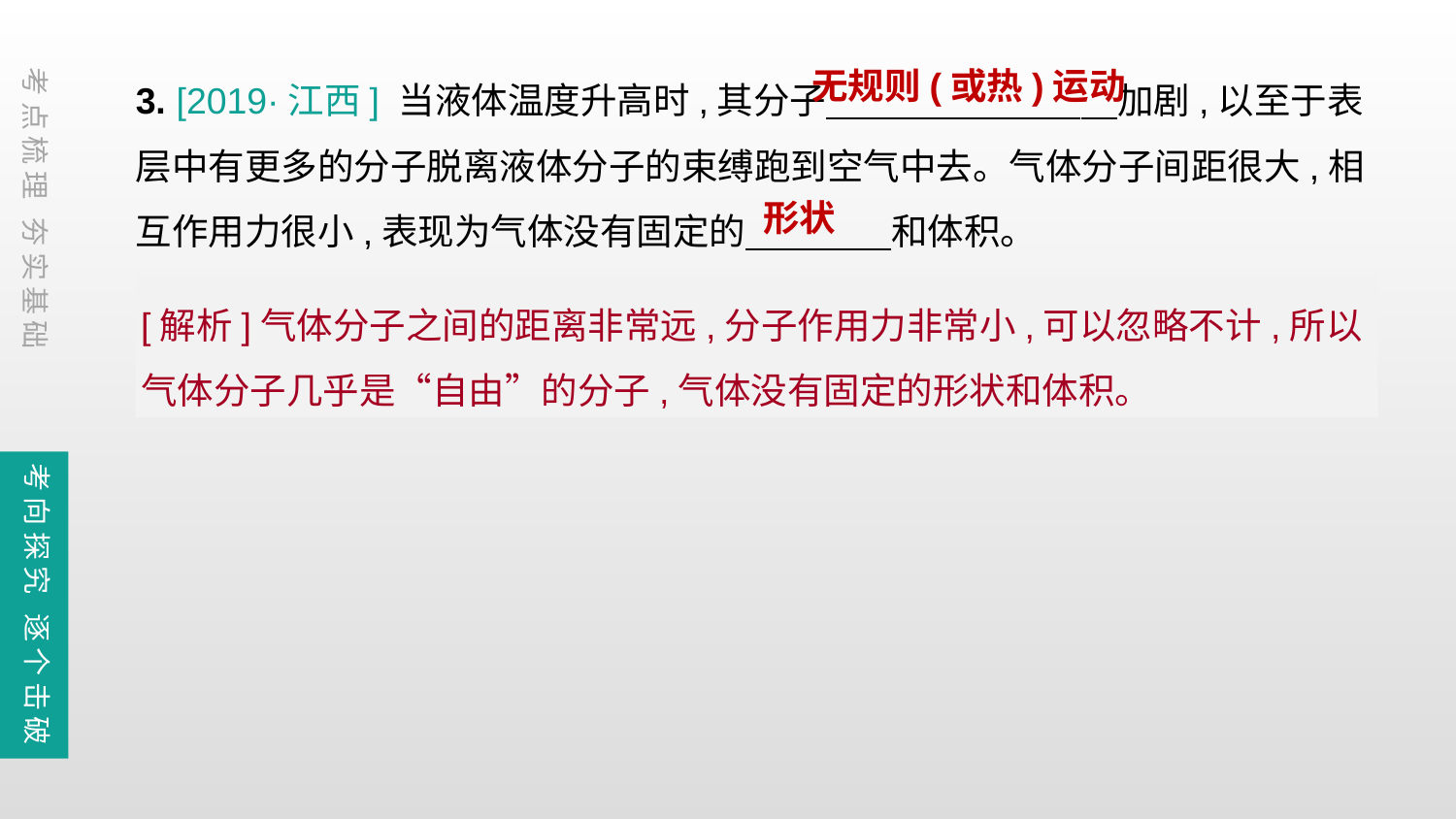

3. [2019·江西] 当液体温度升高时,其分子　　                      　加剧,以至于表层中有更多的分子脱离液体分子的束缚跑到空气中去。气体分子间距很大,相互作用力很小,表现为气体没有固定的　　　　和体积。
无规则(或热)运动
考点梳理 夯实基础
形状
[解析]气体分子之间的距离非常远,分子作用力非常小,可以忽略不计,所以气体分子几乎是“自由”的分子,气体没有固定的形状和体积。

考向探究 逐个击破